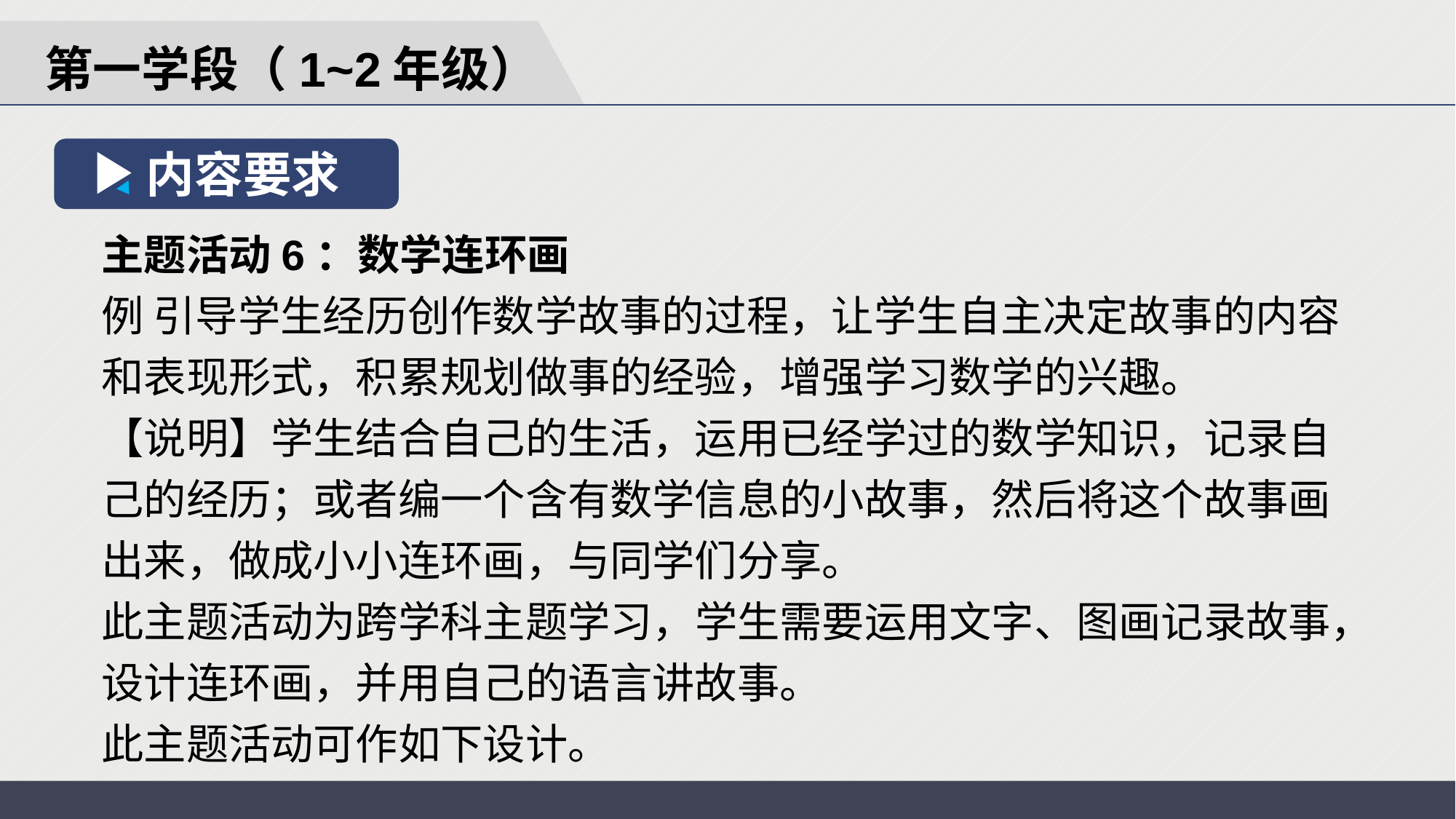

第一学段（1~2年级）
内容要求

主题活动6：数学连环画
例 引导学生经历创作数学故事的过程，让学生自主决定故事的内容和表现形式，积累规划做事的经验，增强学习数学的兴趣。
【说明】学生结合自己的生活，运用已经学过的数学知识，记录自己的经历；或者编一个含有数学信息的小故事，然后将这个故事画出来，做成小小连环画，与同学们分享。
此主题活动为跨学科主题学习，学生需要运用文字、图画记录故事，设计连环画，并用自己的语言讲故事。
此主题活动可作如下设计。